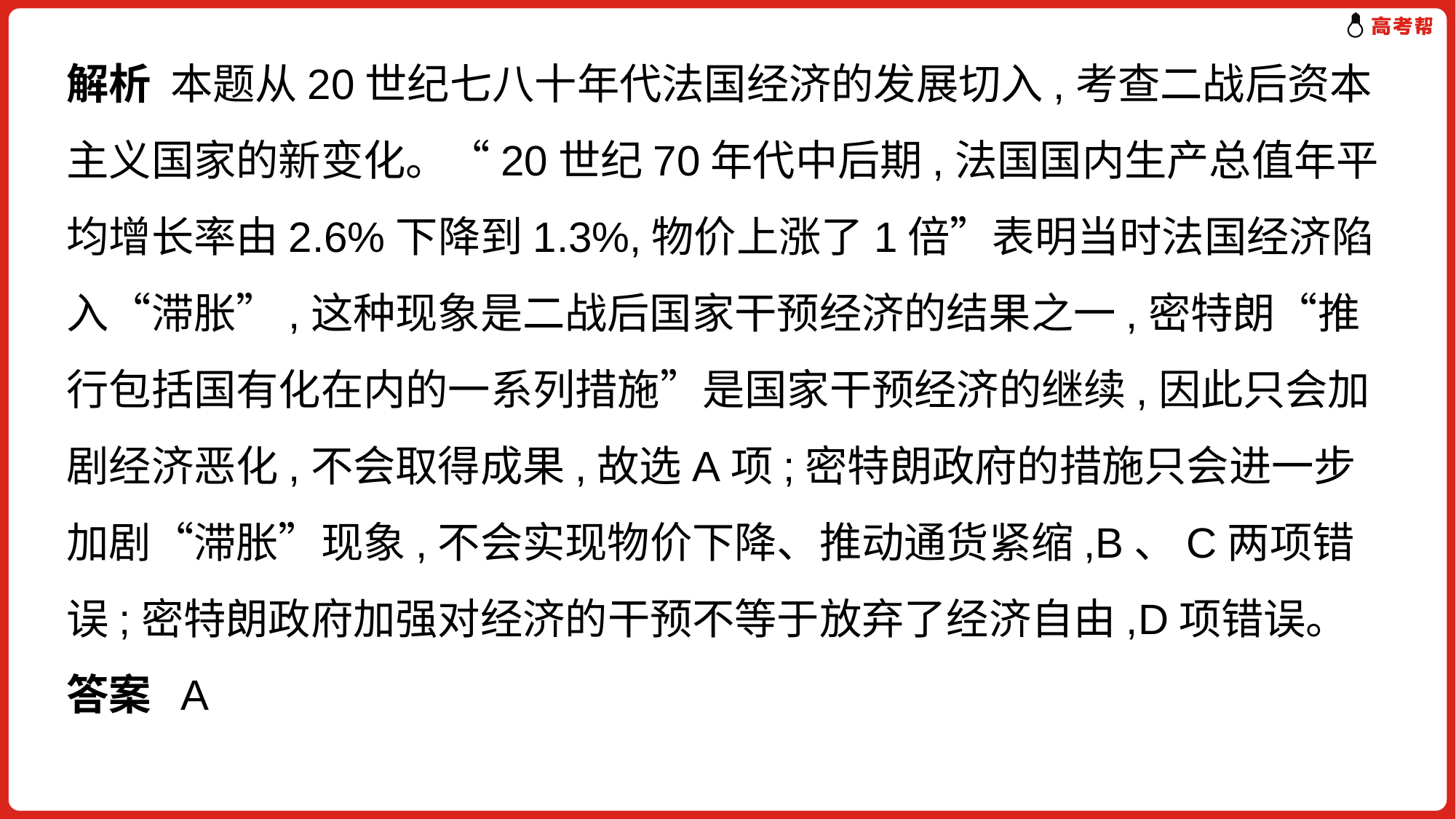

解析  本题从20世纪七八十年代法国经济的发展切入,考查二战后资本主义国家的新变化。“20世纪70年代中后期,法国国内生产总值年平均增长率由2.6%下降到1.3%,物价上涨了1倍”表明当时法国经济陷入“滞胀”,这种现象是二战后国家干预经济的结果之一,密特朗“推行包括国有化在内的一系列措施”是国家干预经济的继续,因此只会加剧经济恶化,不会取得成果,故选A项;密特朗政府的措施只会进一步加剧“滞胀”现象,不会实现物价下降、推动通货紧缩,B、C两项错误;密特朗政府加强对经济的干预不等于放弃了经济自由,D项错误。
答案  A